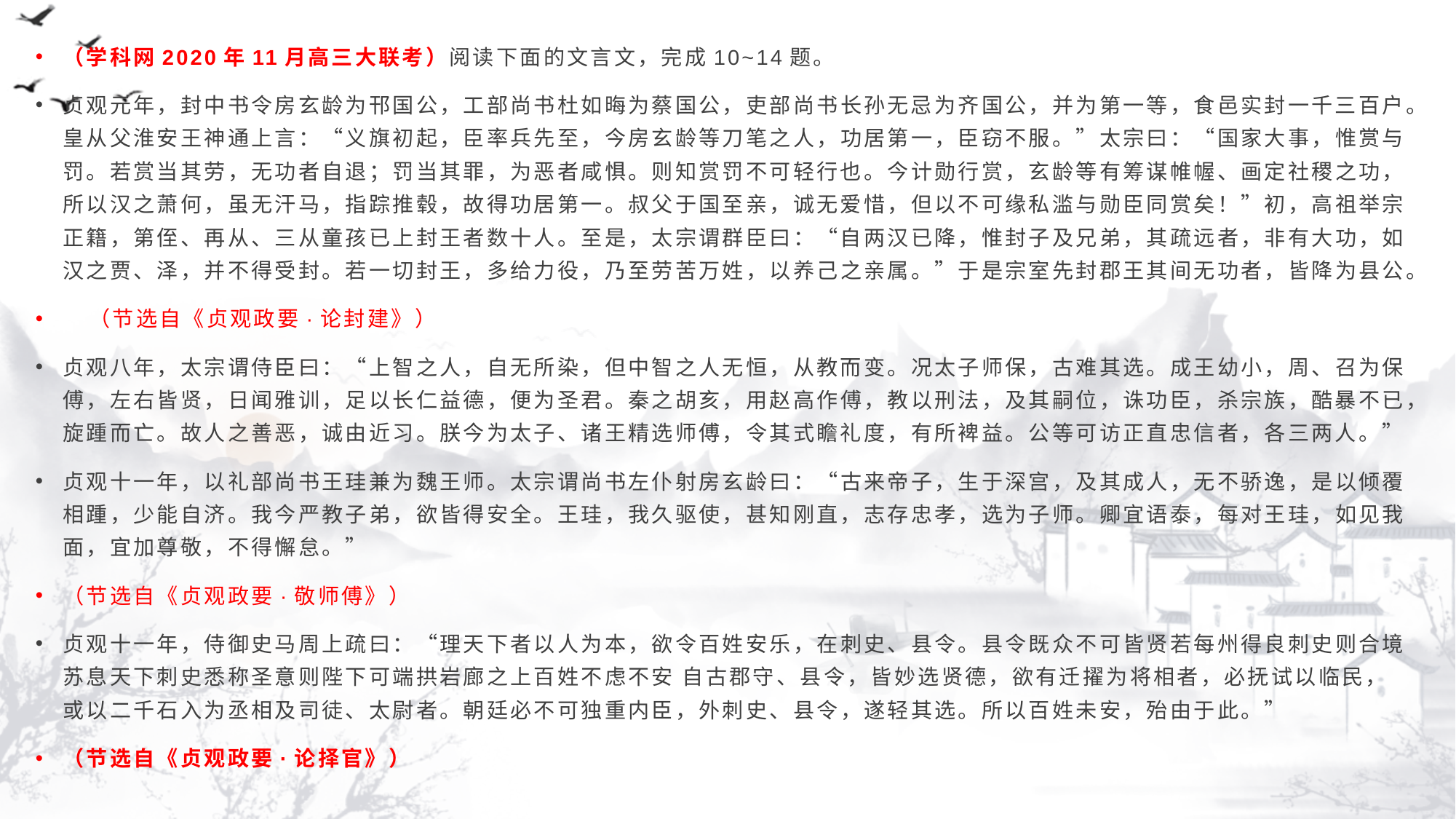

（学科网2020年11月高三大联考）阅读下面的文言文，完成10~14题。
贞观元年，封中书令房玄龄为邗国公，工部尚书杜如晦为蔡国公，吏部尚书长孙无忌为齐国公，并为第一等，食邑实封一千三百户。皇从父淮安王神通上言：“义旗初起，臣率兵先至，今房玄龄等刀笔之人，功居第一，臣窃不服。”太宗曰：“国家大事，惟赏与罚。若赏当其劳，无功者自退；罚当其罪，为恶者咸惧。则知赏罚不可轻行也。今计勋行赏，玄龄等有筹谋帷幄、画定社稷之功，所以汉之萧何，虽无汗马，指踪推毂，故得功居第一。叔父于国至亲，诚无爱惜，但以不可缘私滥与勋臣同赏矣！”初，高祖举宗正籍，第侄、再从、三从童孩已上封王者数十人。至是，太宗谓群臣曰：“自两汉已降，惟封子及兄弟，其疏远者，非有大功，如汉之贾、泽，并不得受封。若一切封王，多给力役，乃至劳苦万姓，以养己之亲属。”于是宗室先封郡王其间无功者，皆降为县公。
   （节选自《贞观政要·论封建》）
贞观八年，太宗谓侍臣曰：“上智之人，自无所染，但中智之人无恒，从教而变。况太子师保，古难其选。成王幼小，周、召为保傅，左右皆贤，日闻雅训，足以长仁益德，便为圣君。秦之胡亥，用赵高作傅，教以刑法，及其嗣位，诛功臣，杀宗族，酷暴不已，旋踵而亡。故人之善恶，诚由近习。朕今为太子、诸王精选师傅，令其式瞻礼度，有所裨益。公等可访正直忠信者，各三两人。”
贞观十一年，以礼部尚书王珪兼为魏王师。太宗谓尚书左仆射房玄龄曰：“古来帝子，生于深宫，及其成人，无不骄逸，是以倾覆相踵，少能自济。我今严教子弟，欲皆得安全。王珪，我久驱使，甚知刚直，志存忠孝，选为子师。卿宜语泰，每对王珪，如见我面，宜加尊敬，不得懈怠。”
（节选自《贞观政要·敬师傅》）
贞观十一年，侍御史马周上疏曰：“理天下者以人为本，欲令百姓安乐，在刺史、县令。县令既众不可皆贤若每州得良刺史则合境苏息天下刺史悉称圣意则陛下可端拱岩廊之上百姓不虑不安 自古郡守、县令，皆妙选贤德，欲有迁擢为将相者，必抚试以临民，或以二千石入为丞相及司徒、太尉者。朝廷必不可独重内臣，外刺史、县令，遂轻其选。所以百姓未安，殆由于此。”
（节选自《贞观政要·论择官》）
#